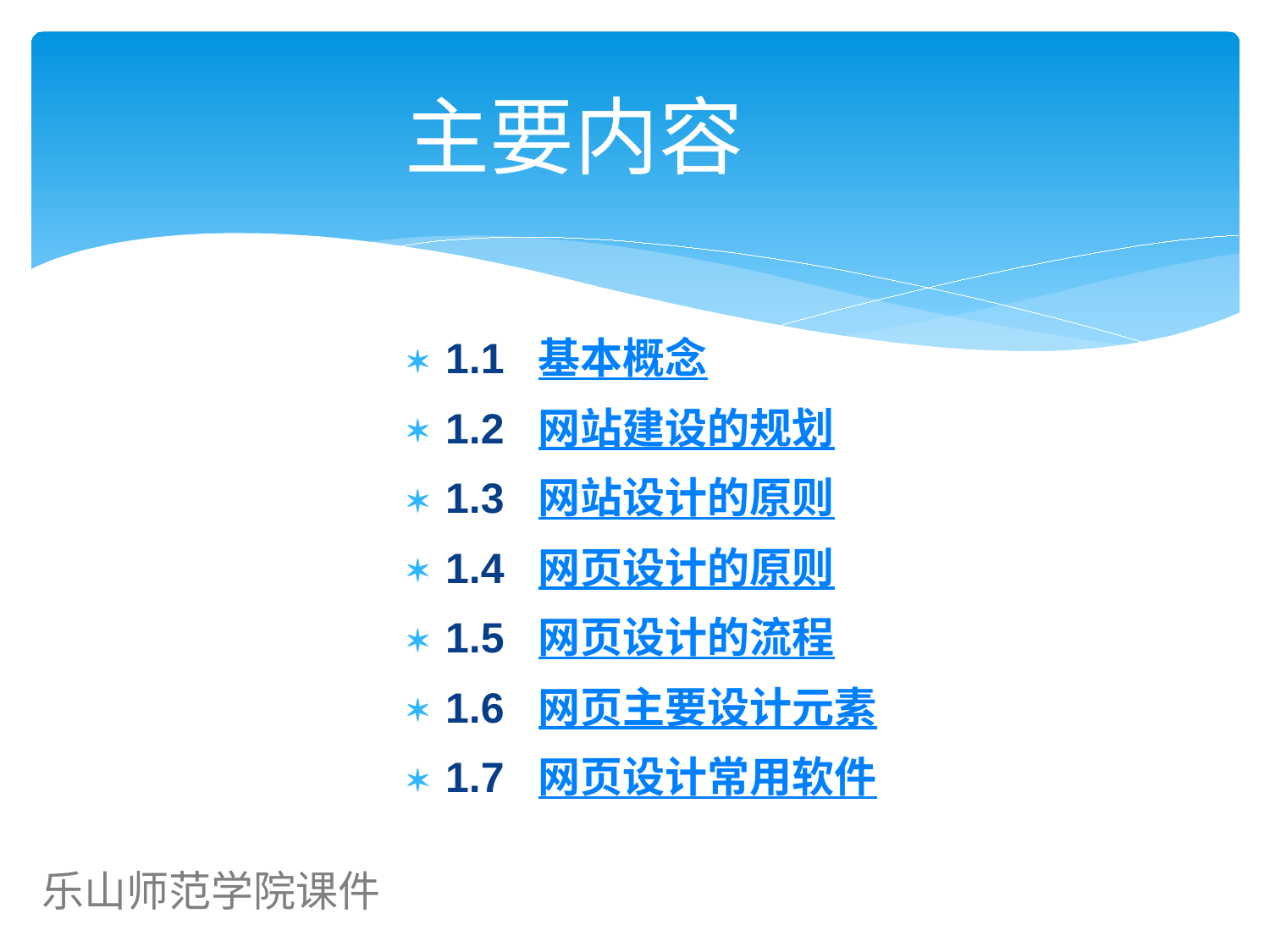

# 主要内容

1.1  基本概念
1.2  网站建设的规划
1.3  网站设计的原则
1.4  网页设计的原则
1.5  网页设计的流程
1.6  网页主要设计元素
1.7  网页设计常用软件